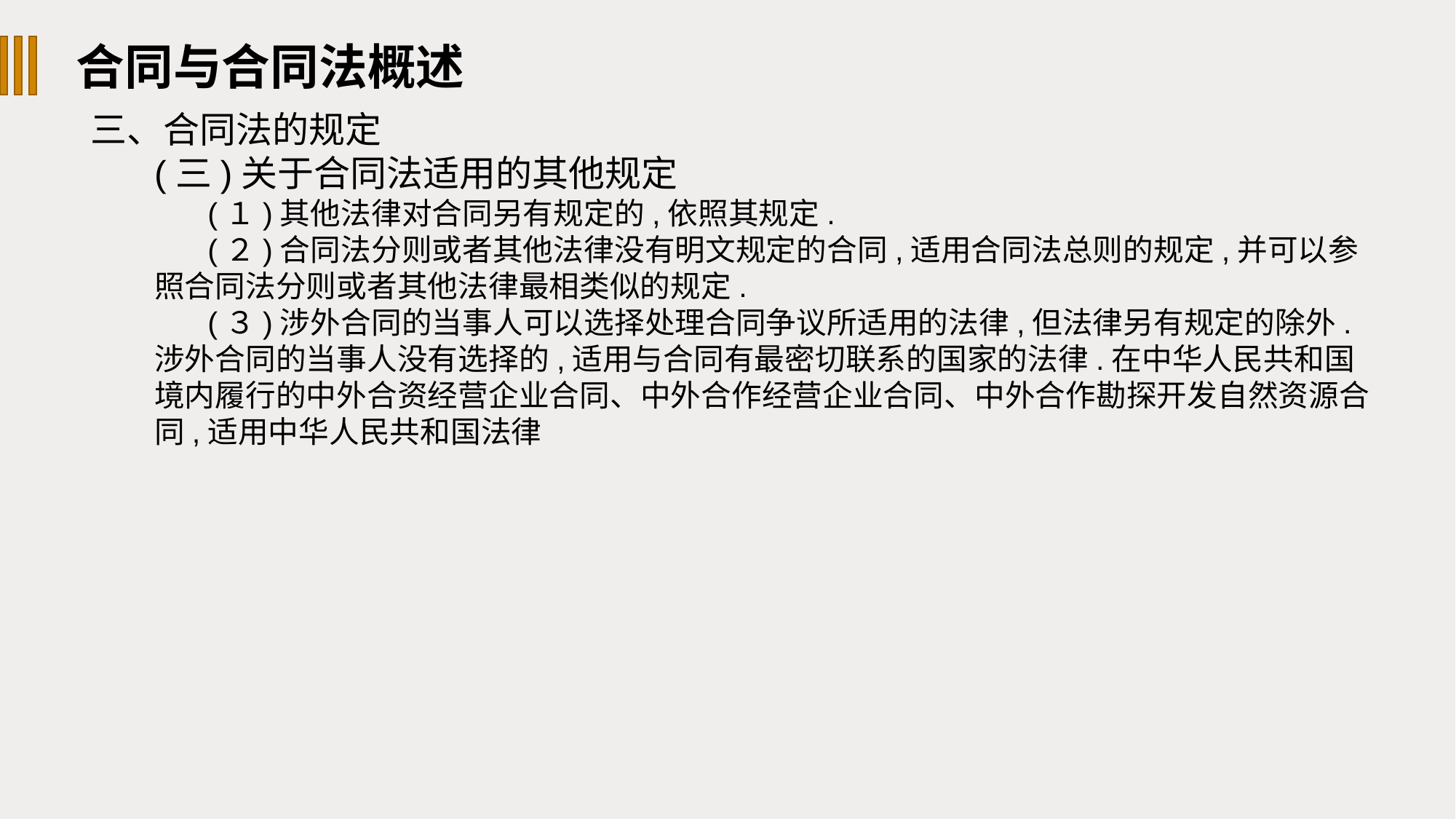

合同与合同法概述

三、合同法的规定
(三)关于合同法适用的其他规定
(１)其他法律对合同另有规定的,依照其规定.
(２)合同法分则或者其他法律没有明文规定的合同,适用合同法总则的规定,并可以参照合同法分则或者其他法律最相类似的规定.
(３)涉外合同的当事人可以选择处理合同争议所适用的法律,但法律另有规定的除外.涉外合同的当事人没有选择的,适用与合同有最密切联系的国家的法律.在中华人民共和国境内履行的中外合资经营企业合同、中外合作经营企业合同、中外合作勘探开发自然资源合同,适用中华人民共和国法律